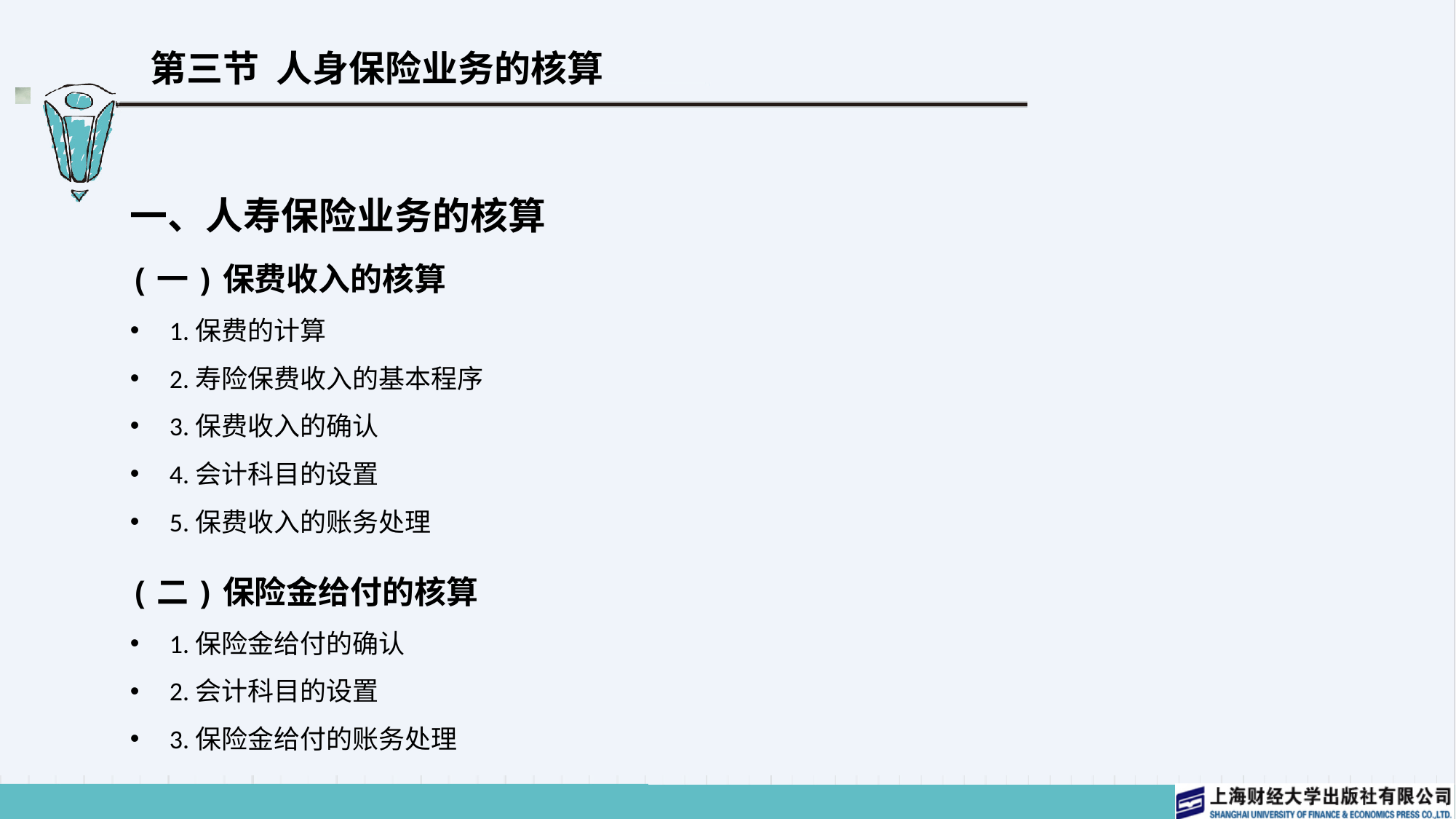

# 第三节  人身保险业务的核算
一、人寿保险业务的核算
(一)保费收入的核算
1.保费的计算
2.寿险保费收入的基本程序
3.保费收入的确认
4.会计科目的设置
5.保费收入的账务处理
(二)保险金给付的核算
1.保险金给付的确认
2.会计科目的设置
3.保险金给付的账务处理